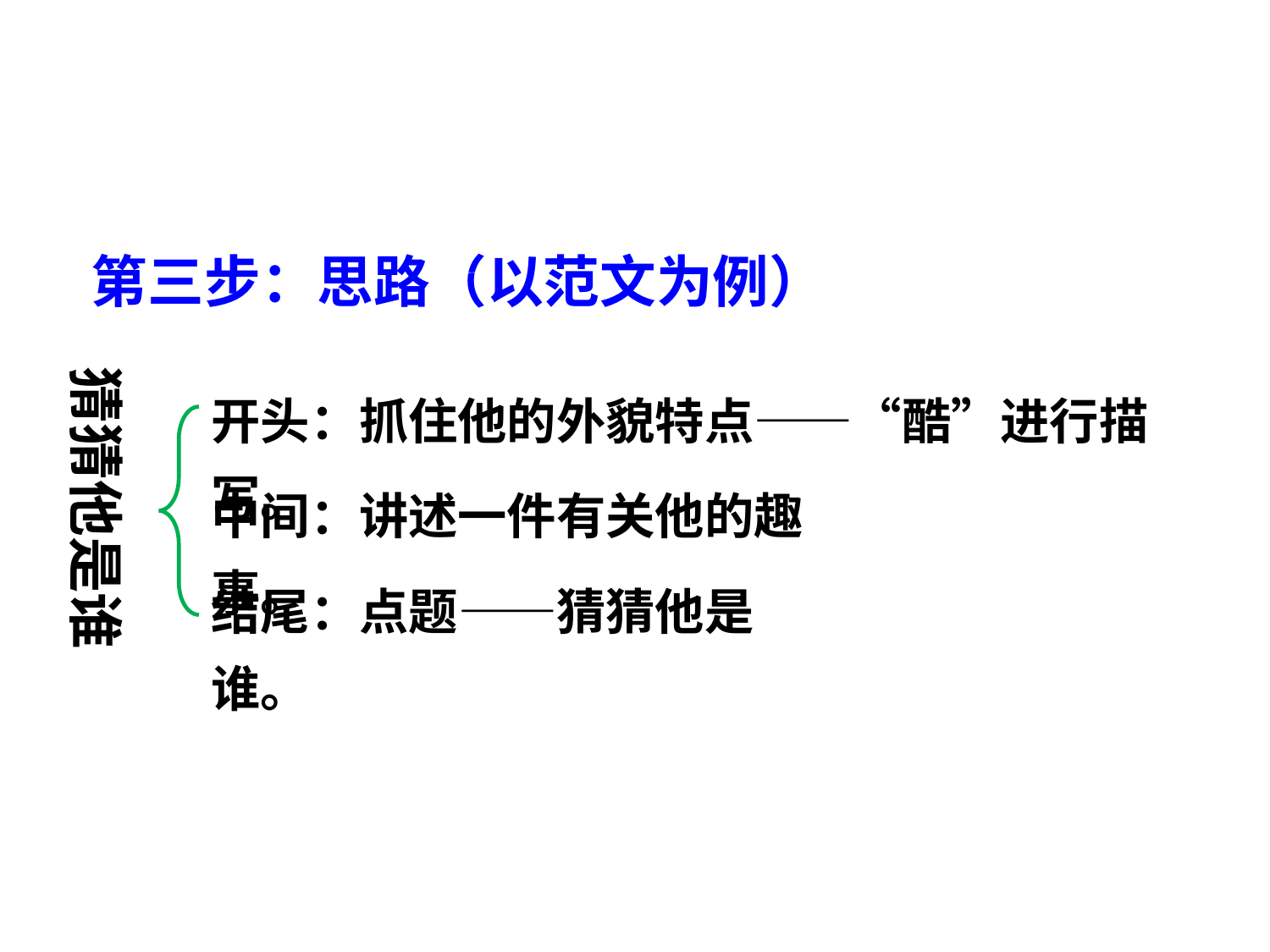

第三步：思路（以范文为例）
绿色圃中小学教育http://www.LSPJY.com
绿色圃中小学教育http://www.LSPJY.com
猜猜他是谁
开头：抓住他的外貌特点——“酷”进行描写。

中间：讲述一件有关他的趣事。
结尾：点题——猜猜他是谁。